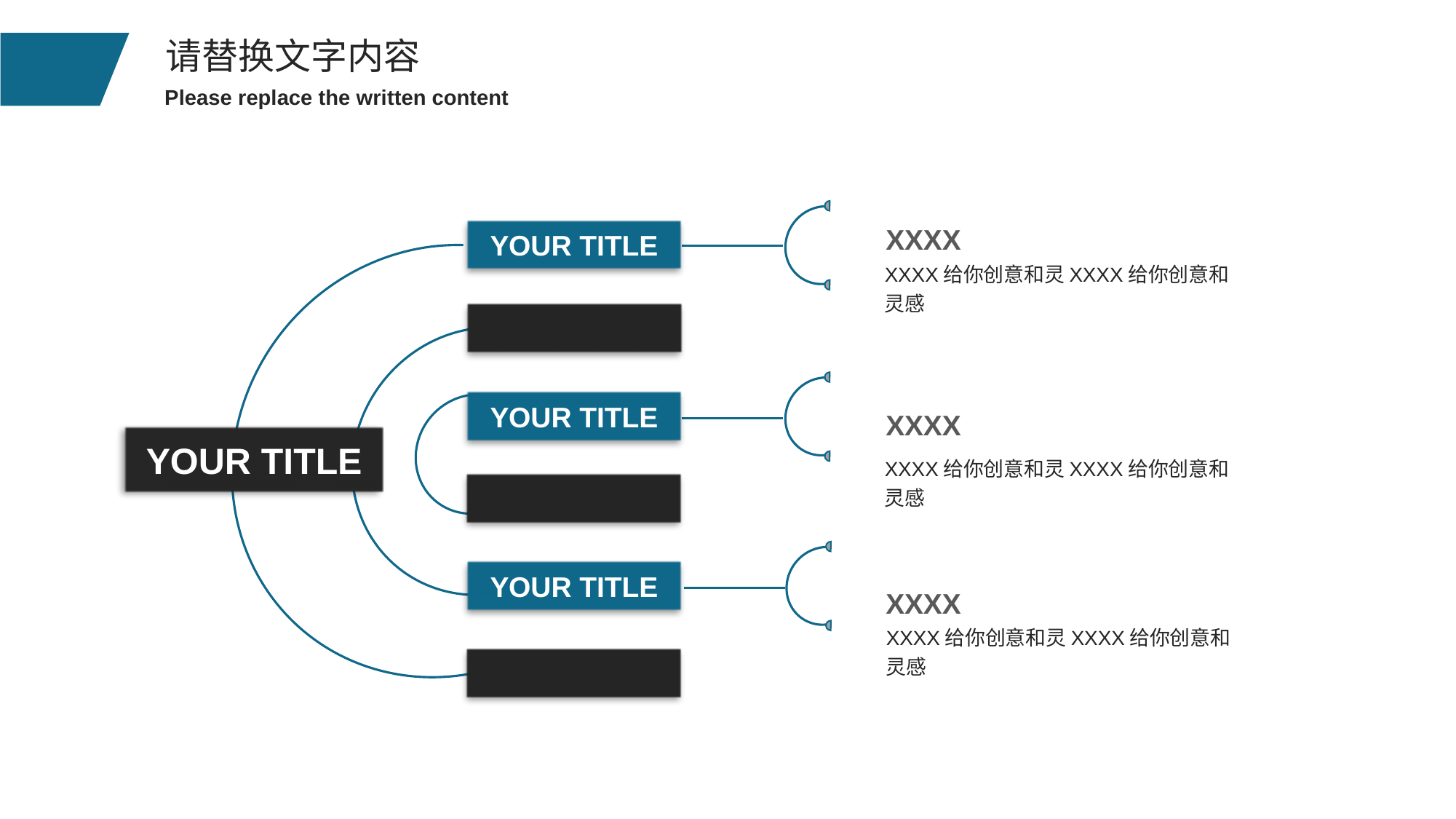

XXXX
YOUR TITLE

YOUR TITLE

YOUR TITLE

XXXX给你创意和灵XXXX给你创意和灵感

XXXX
YOUR TITLE
XXXX给你创意和灵XXXX给你创意和灵感

XXXX
XXXX给你创意和灵XXXX给你创意和灵感